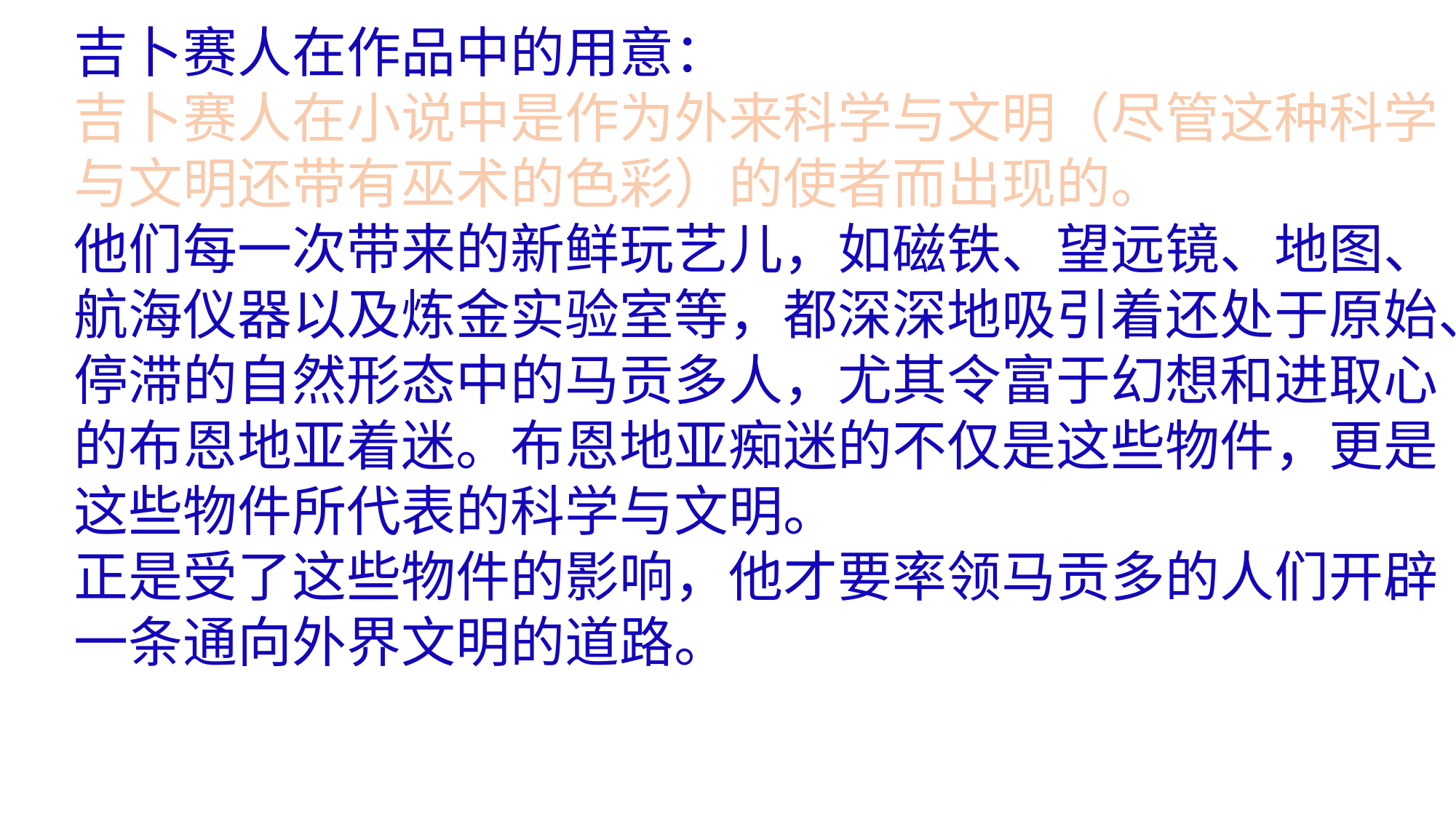

吉卜赛人在作品中的用意：
吉卜赛人在小说中是作为外来科学与文明（尽管这种科学
与文明还带有巫术的色彩）的使者而出现的。
他们每一次带来的新鲜玩艺儿，如磁铁、望远镜、地图、航海仪器以及炼金实验室等，都深深地吸引着还处于原始、停滞的自然形态中的马贡多人，尤其令富于幻想和进取心的布恩地亚着迷。布恩地亚痴迷的不仅是这些物件，更是这些物件所代表的科学与文明。
正是受了这些物件的影响，他才要率领马贡多的人们开辟一条通向外界文明的道路。